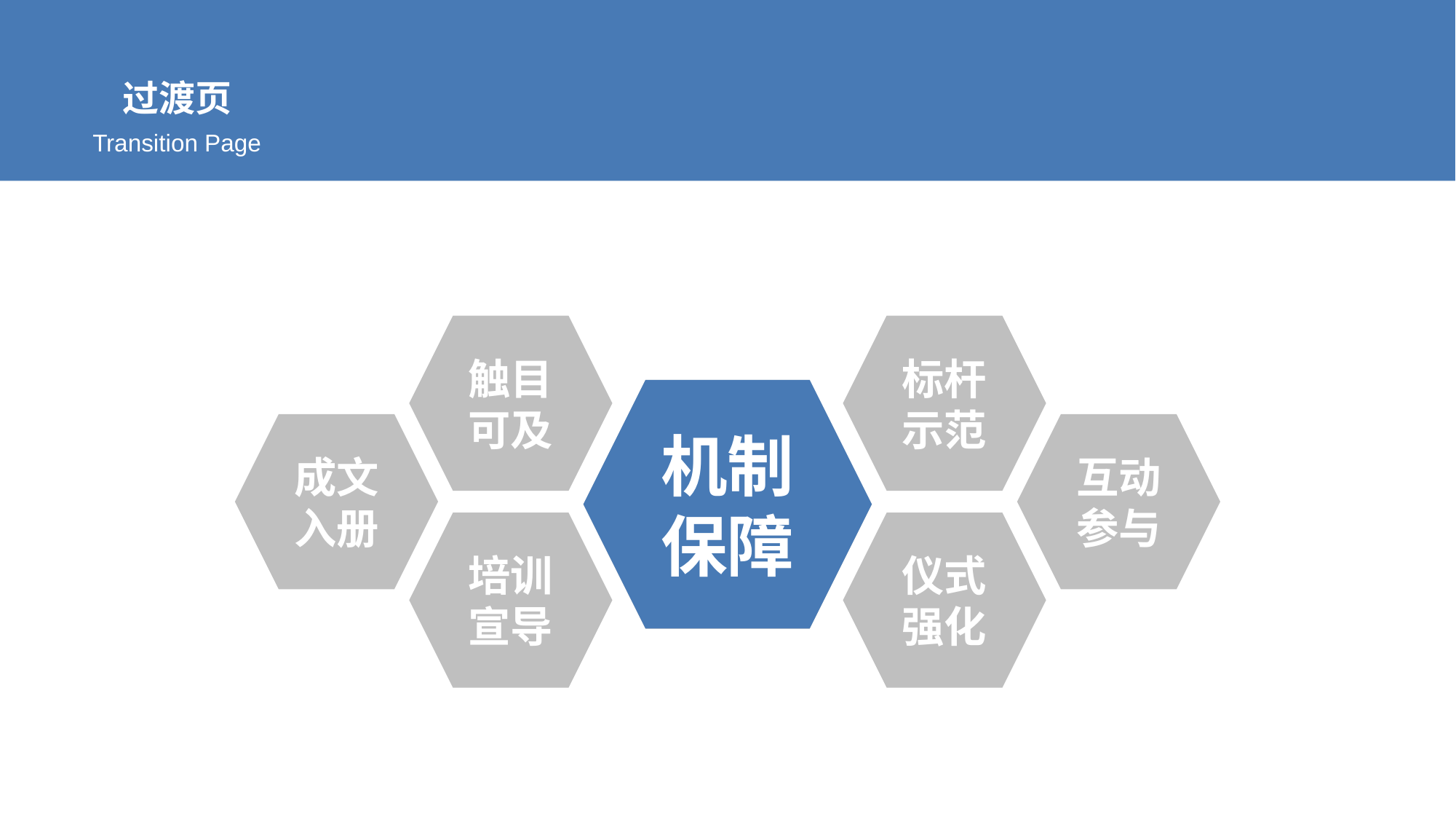

过渡页
Transition Page
触目
可及
标杆
示范
机制
保障
成文
入册
互动
参与
培训
宣导
仪式
强化
机制
保障